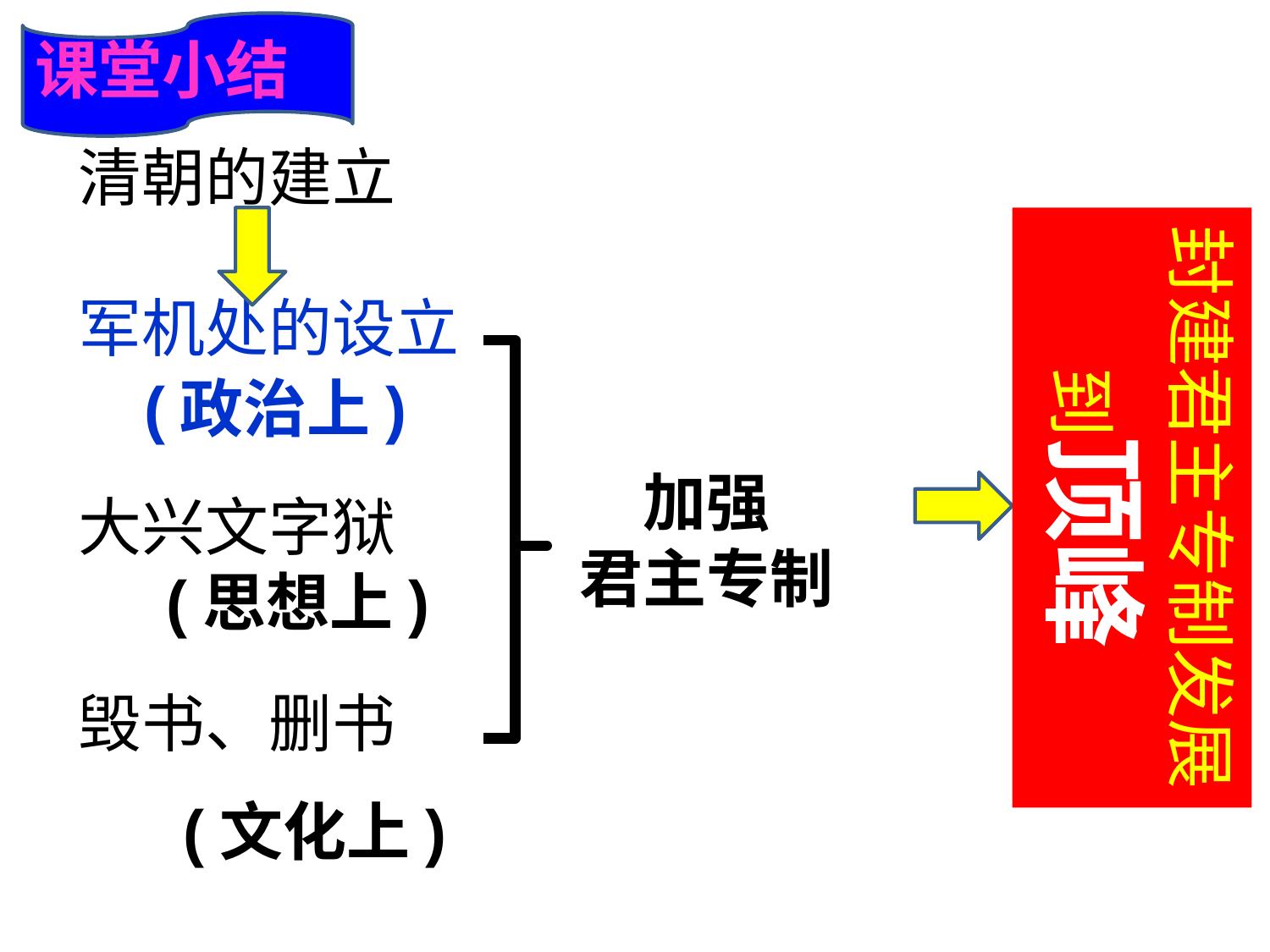

课堂小结
清朝的建立
封建君主专制发展到顶峰

军机处的设立

(政治上)
加强
君主专制

大兴文字狱
(思想上)
毁书、删书
(文化上)